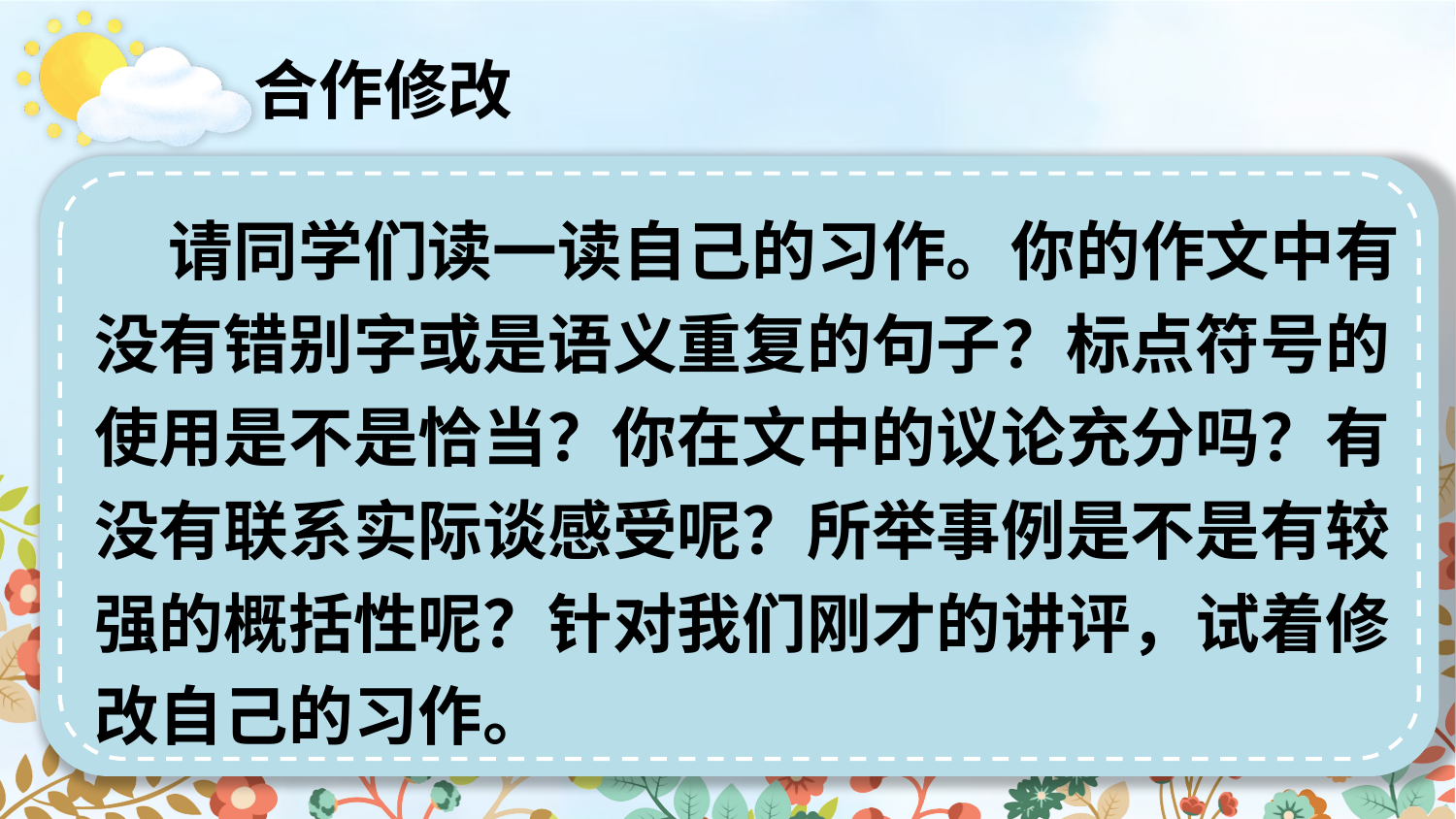

合作修改
    请同学们读一读自己的习作。你的作文中有没有错别字或是语义重复的句子？标点符号的使用是不是恰当？你在文中的议论充分吗？有没有联系实际谈感受呢？所举事例是不是有较强的概括性呢？针对我们刚才的讲评，试着修改自己的习作。